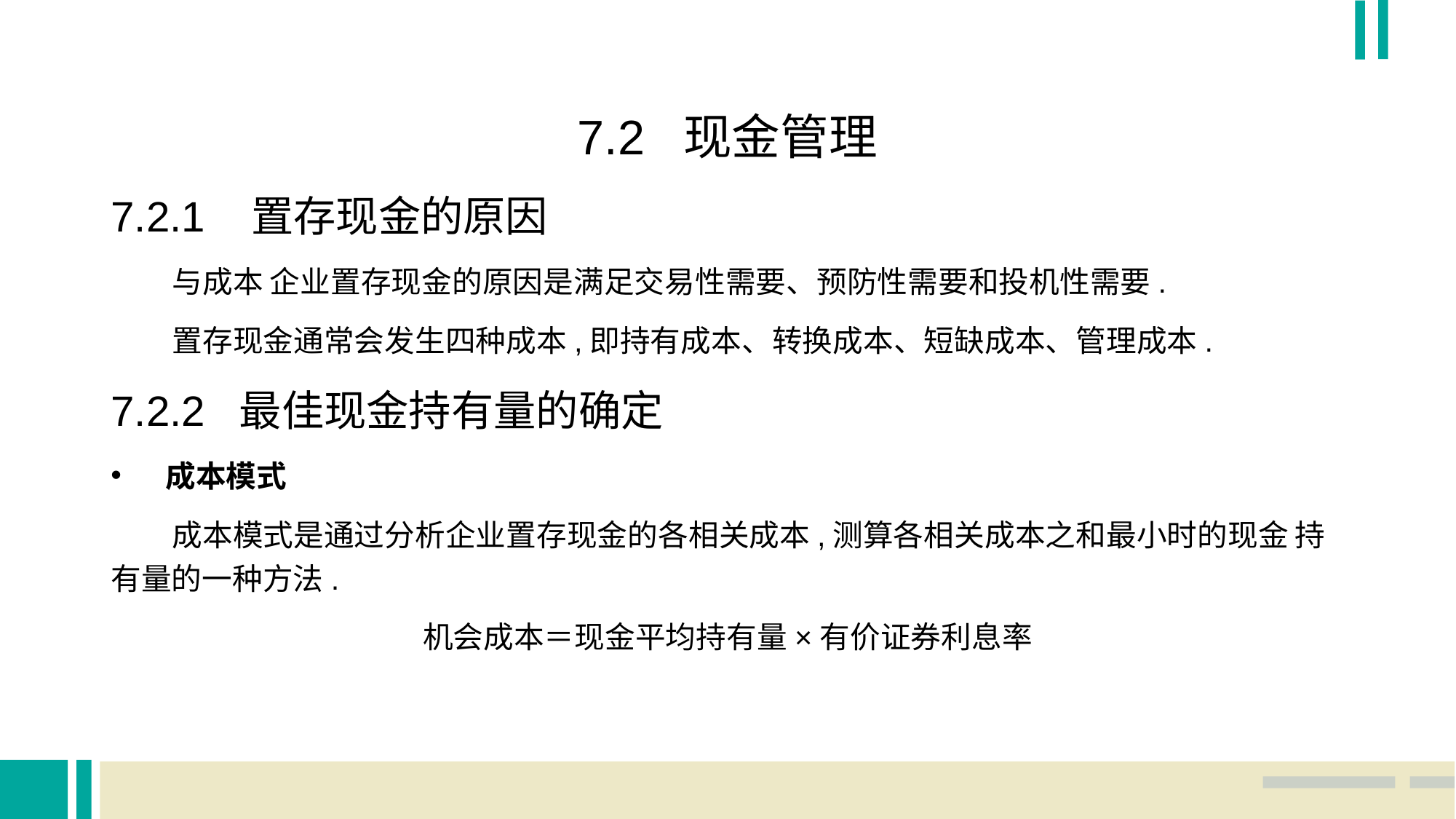

7.2  现金管理
7.2.1   置存现金的原因
        与成本 企业置存现金的原因是满足交易性需要、预防性需要和投机性需要.
        置存现金通常会发生四种成本,即持有成本、转换成本、短缺成本、管理成本.
7.2.2  最佳现金持有量的确定
成本模式
        成本模式是通过分析企业置存现金的各相关成本,测算各相关成本之和最小时的现金 持有量的一种方法.
机会成本＝现金平均持有量×有价证券利息率